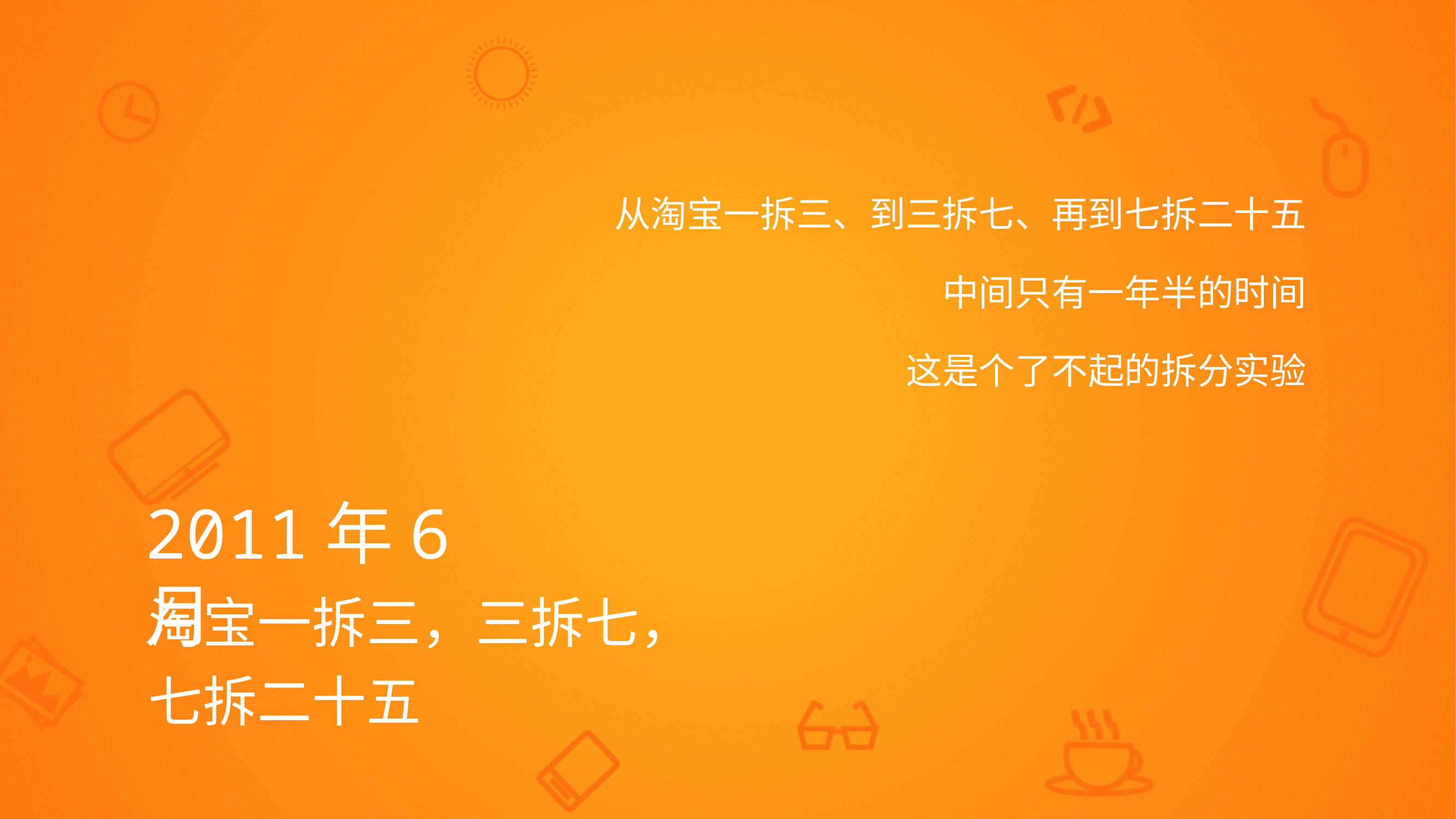

从淘宝一拆三、到三拆七、再到七拆二十五
中间只有一年半的时间
这是个了不起的拆分实验
2011年6月
淘宝一拆三，三拆七，
七拆二十五